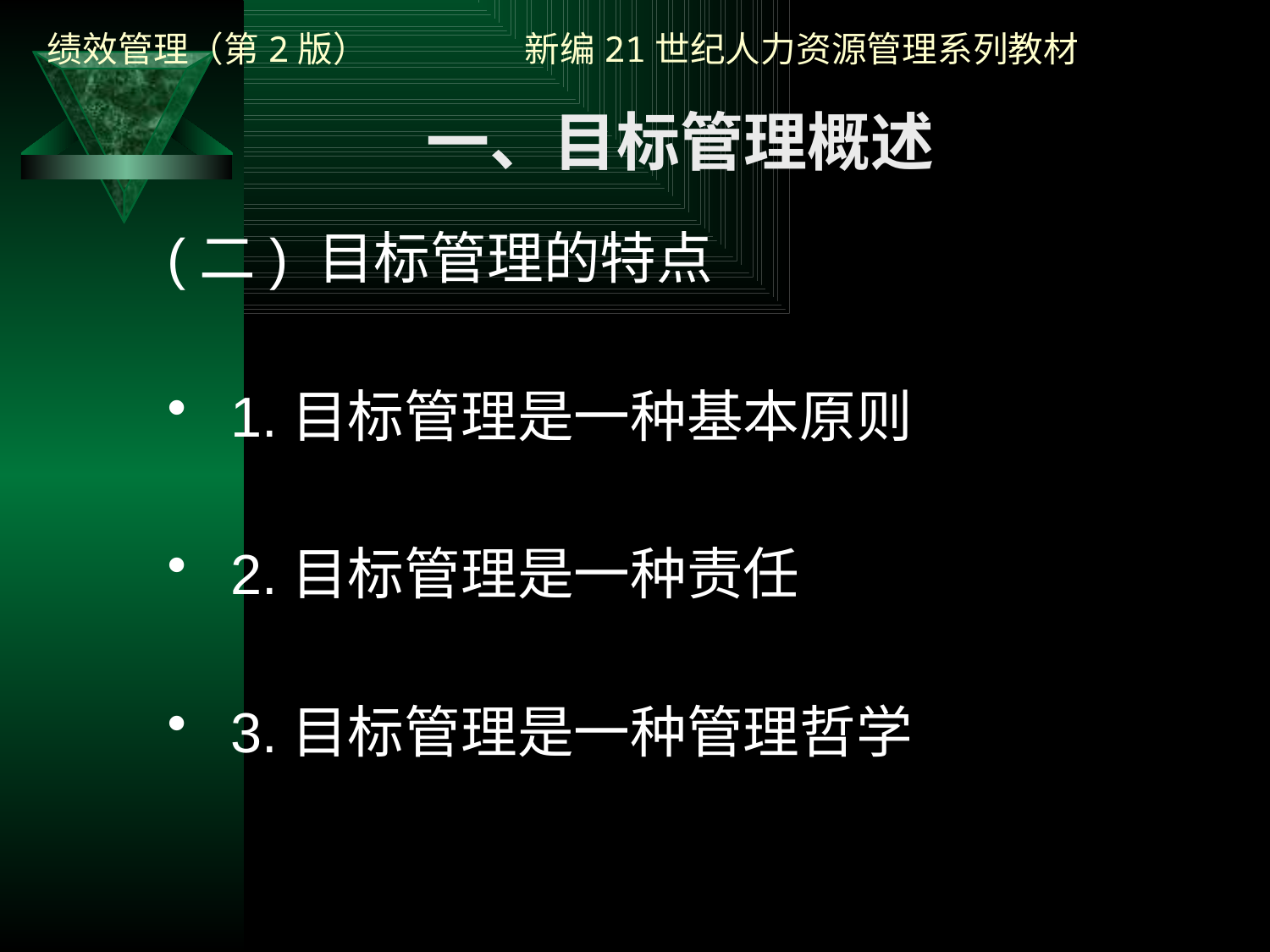

一、目标管理概述
(二) 目标管理的特点

1.目标管理是一种基本原则

2.目标管理是一种责任

3.目标管理是一种管理哲学